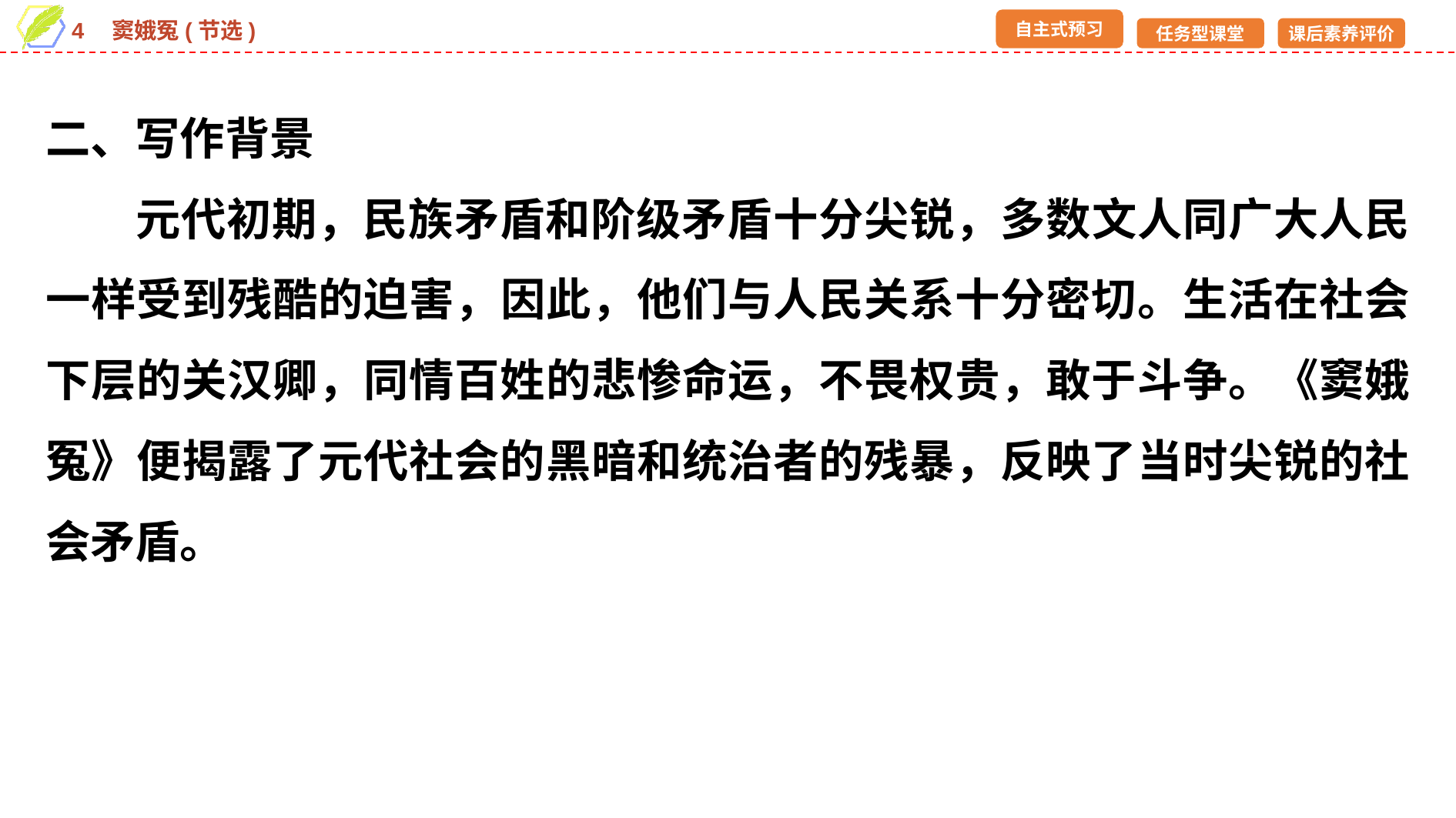

二、写作背景
元代初期，民族矛盾和阶级矛盾十分尖锐，多数文人同广大人民一样受到残酷的迫害，因此，他们与人民关系十分密切。生活在社会下层的关汉卿，同情百姓的悲惨命运，不畏权贵，敢于斗争。《窦娥冤》便揭露了元代社会的黑暗和统治者的残暴，反映了当时尖锐的社会矛盾。